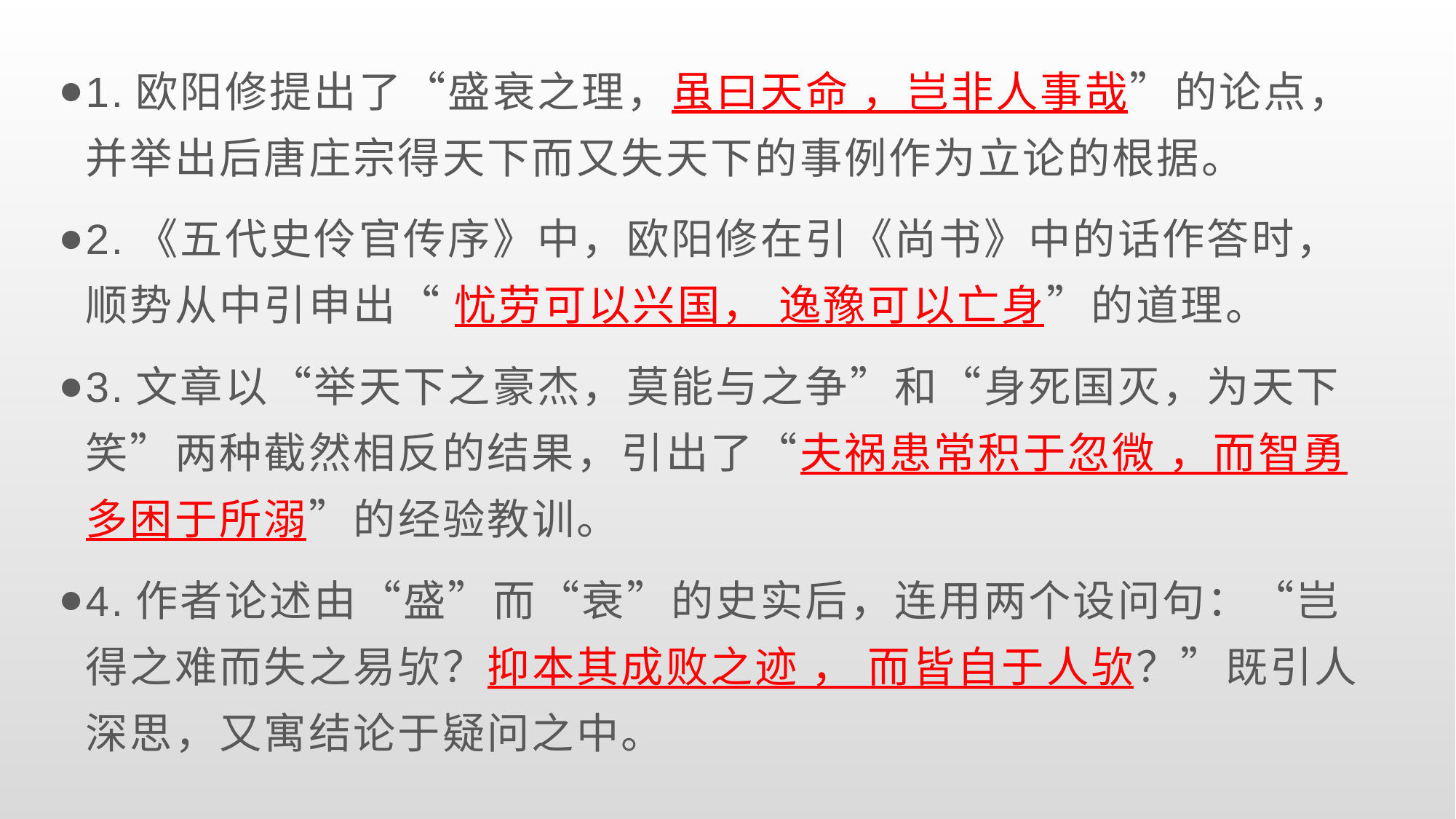

1.欧阳修提出了“盛衰之理，虽曰天命 ，岂非人事哉”的论点，并举出后唐庄宗得天下而又失天下的事例作为立论的根据。
2.《五代史伶官传序》中，欧阳修在引《尚书》中的话作答时，顺势从中引申出“ 忧劳可以兴国， 逸豫可以亡身”的道理。
3.文章以“举天下之豪杰，莫能与之争”和“身死国灭，为天下笑”两种截然相反的结果，引出了“夫祸患常积于忽微 ，而智勇多困于所溺”的经验教训。
4.作者论述由“盛”而“衰”的史实后，连用两个设问句：“岂得之难而失之易欤？抑本其成败之迹 ， 而皆自于人欤？”既引人深思，又寓结论于疑问之中。